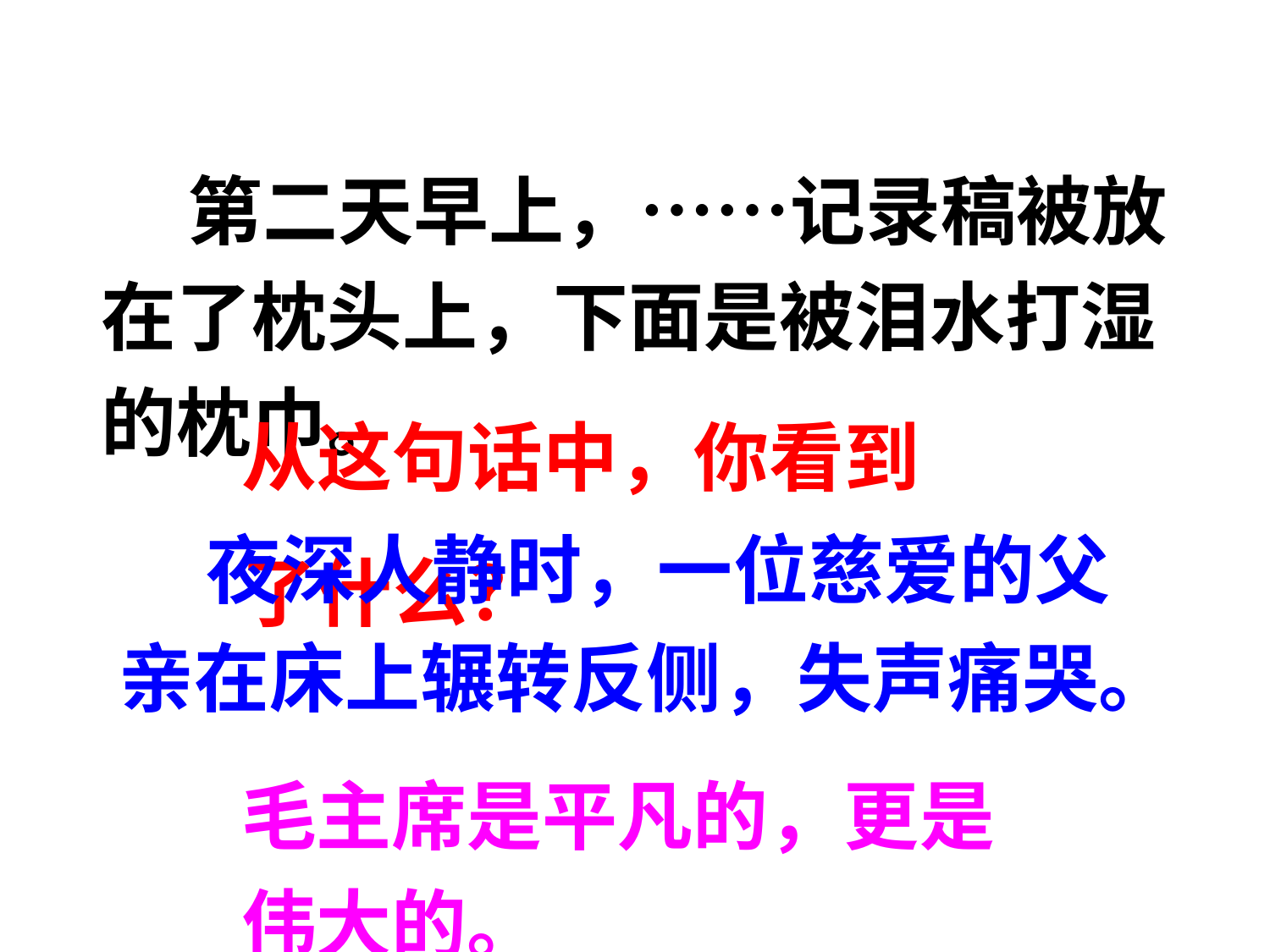

第二天早上，……记录稿被放在了枕头上，下面是被泪水打湿的枕巾。
从这句话中，你看到了什么？
    夜深人静时，一位慈爱的父亲在床上辗转反侧，失声痛哭。
毛主席是平凡的，更是伟大的。